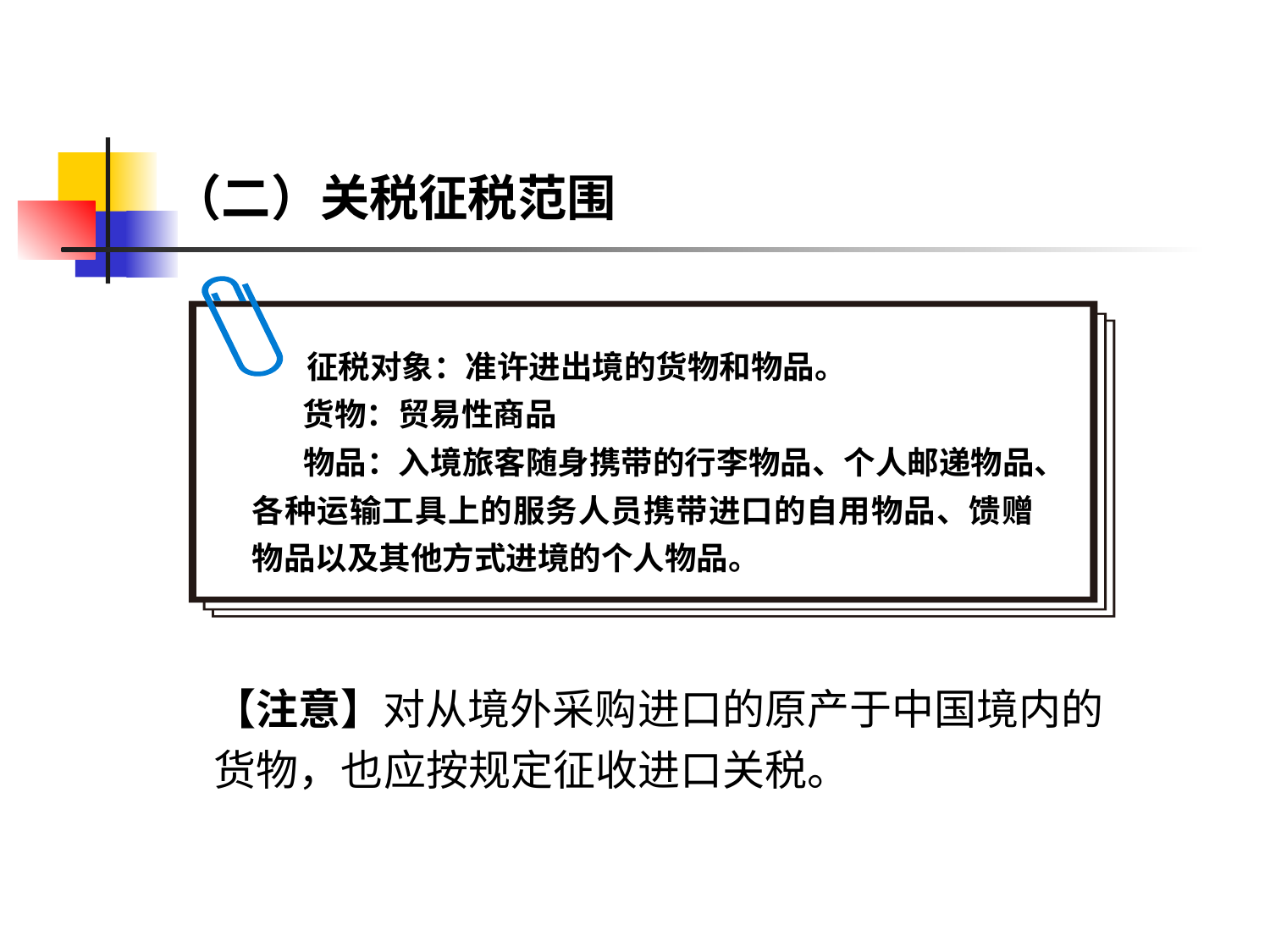

# （二）关税征税范围

     征税对象：准许进出境的货物和物品。
      货物：贸易性商品
      物品：入境旅客随身携带的行李物品、个人邮递物品、各种运输工具上的服务人员携带进口的自用物品、馈赠物品以及其他方式进境的个人物品。
【注意】对从境外采购进口的原产于中国境内的货物，也应按规定征收进口关税。